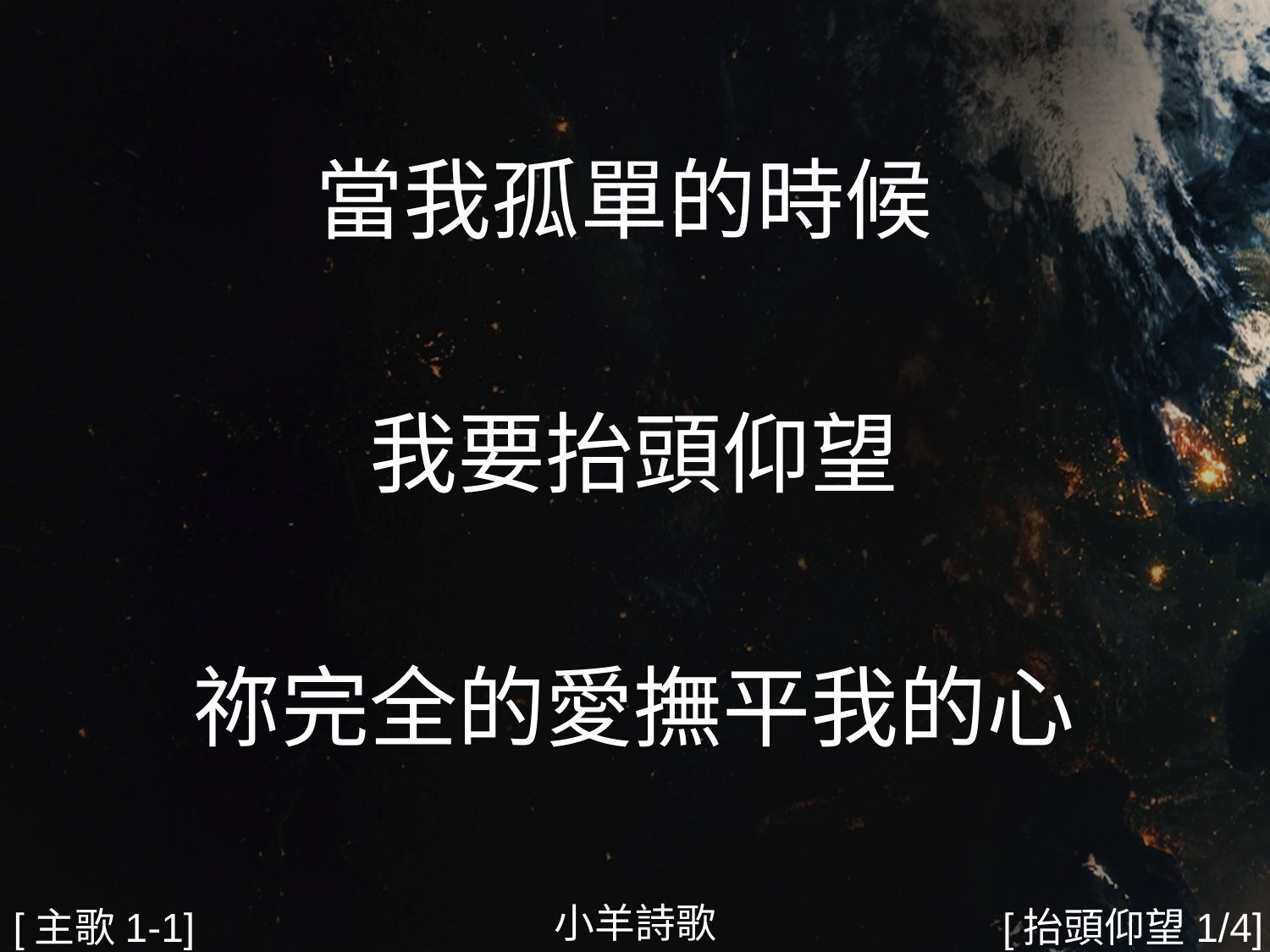

當我孤單的時候

我要抬頭仰望

祢完全的愛撫平我的心

#

小羊詩歌
[主歌1-1]
[抬頭仰望1/4]